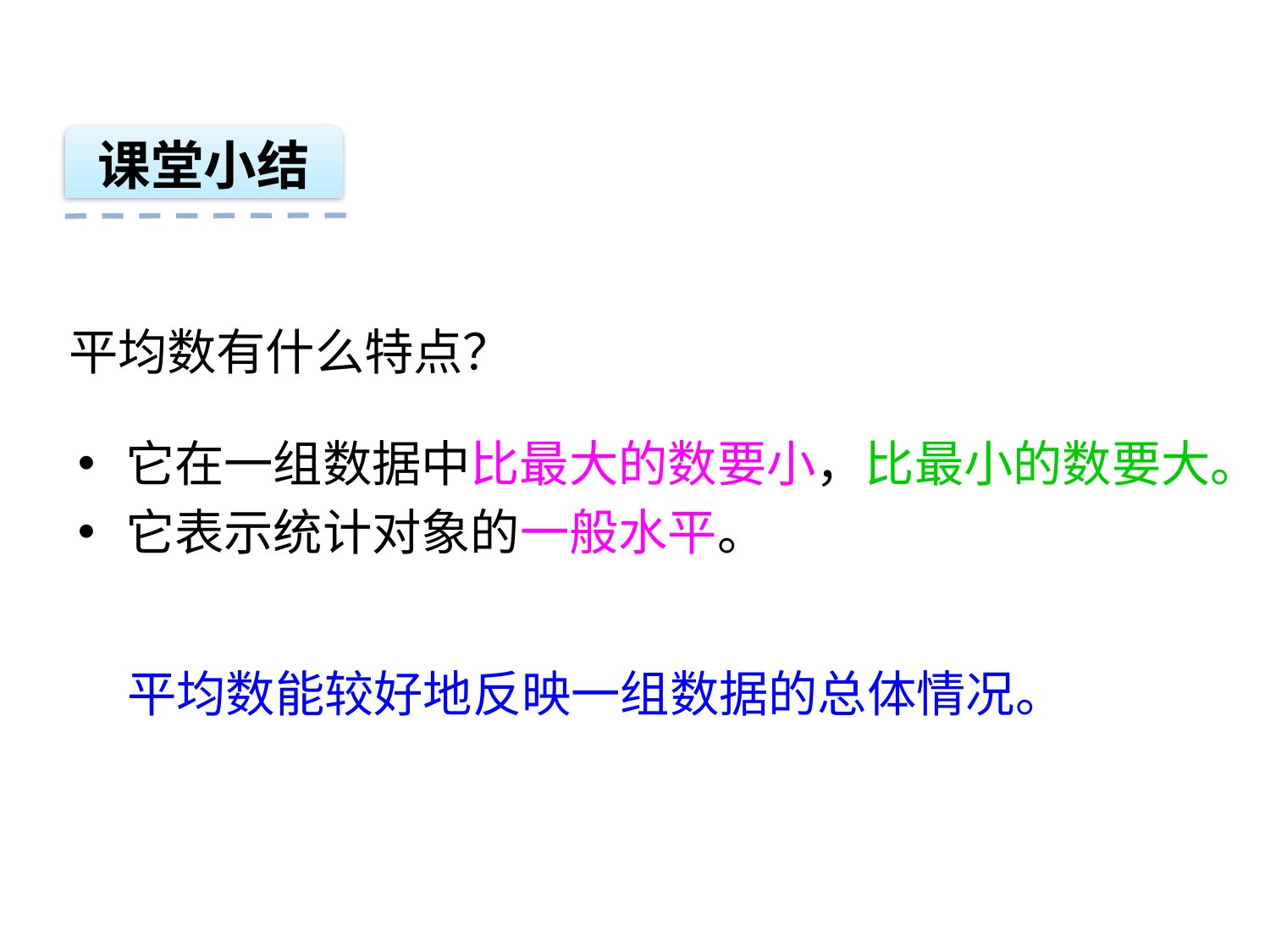

课堂小结
    平均数有什么特点？
它在一组数据中比最大的数要小，比最小的数要大。
它表示统计对象的一般水平。
平均数能较好地反映一组数据的总体情况。